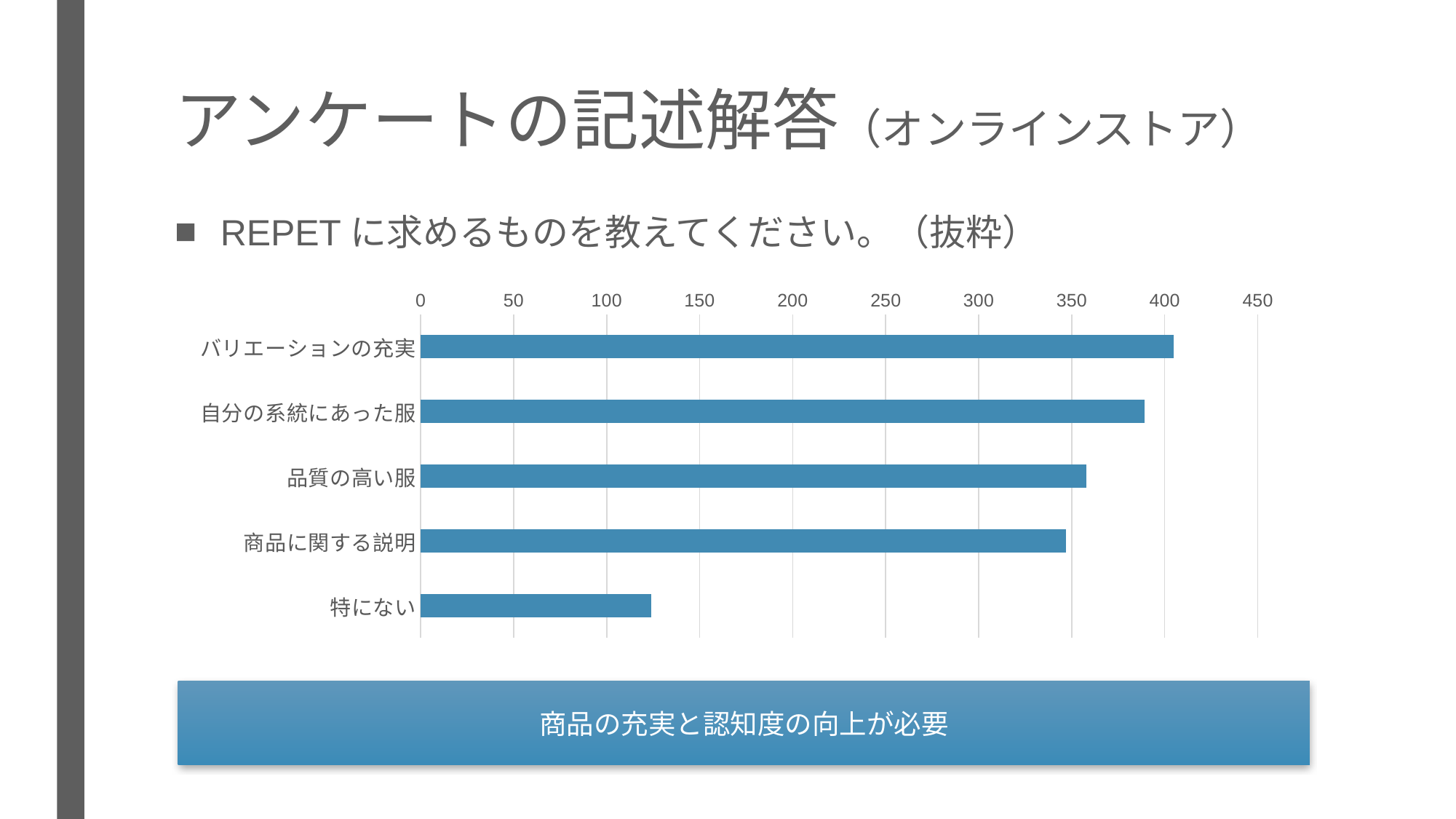

# アンケートの記述解答（オンラインストア）
REPETに求めるものを教えてください。（抜粋）

### Chart

| Category | 回答数 |
|---|---|
| バリエーションの充実 | 405.0 |
| 自分の系統にあった服 | 389.0 |
| 品質の高い服 | 358.0 |
| 商品に関する説明 | 347.0 |
| 特にない | 124.0 |
商品の充実と認知度の向上が必要